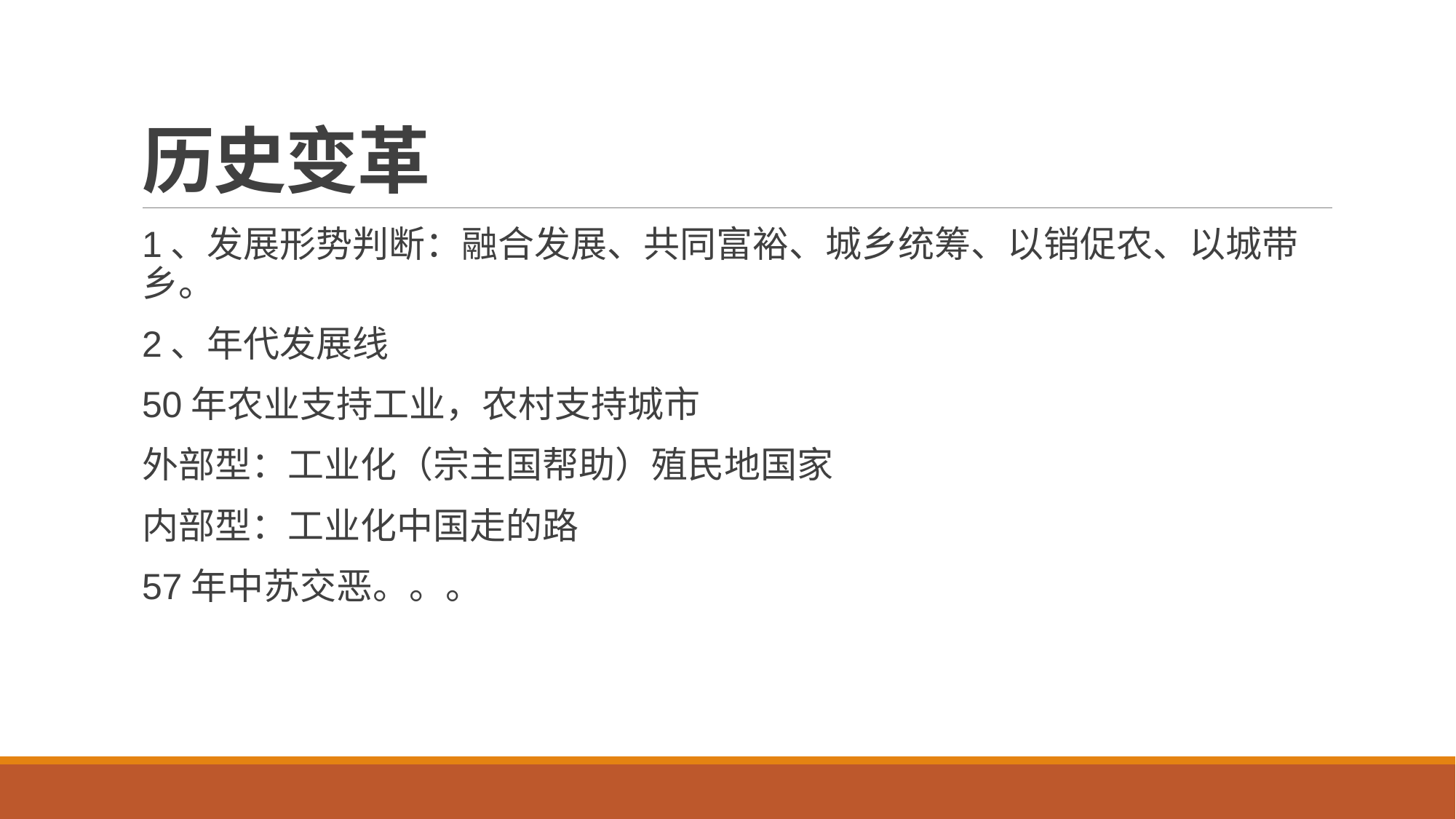

# 历史变革
1、发展形势判断：融合发展、共同富裕、城乡统筹、以销促农、以城带乡。
2、年代发展线
50年农业支持工业，农村支持城市
外部型：工业化（宗主国帮助）殖民地国家
内部型：工业化中国走的路
57年中苏交恶。。。